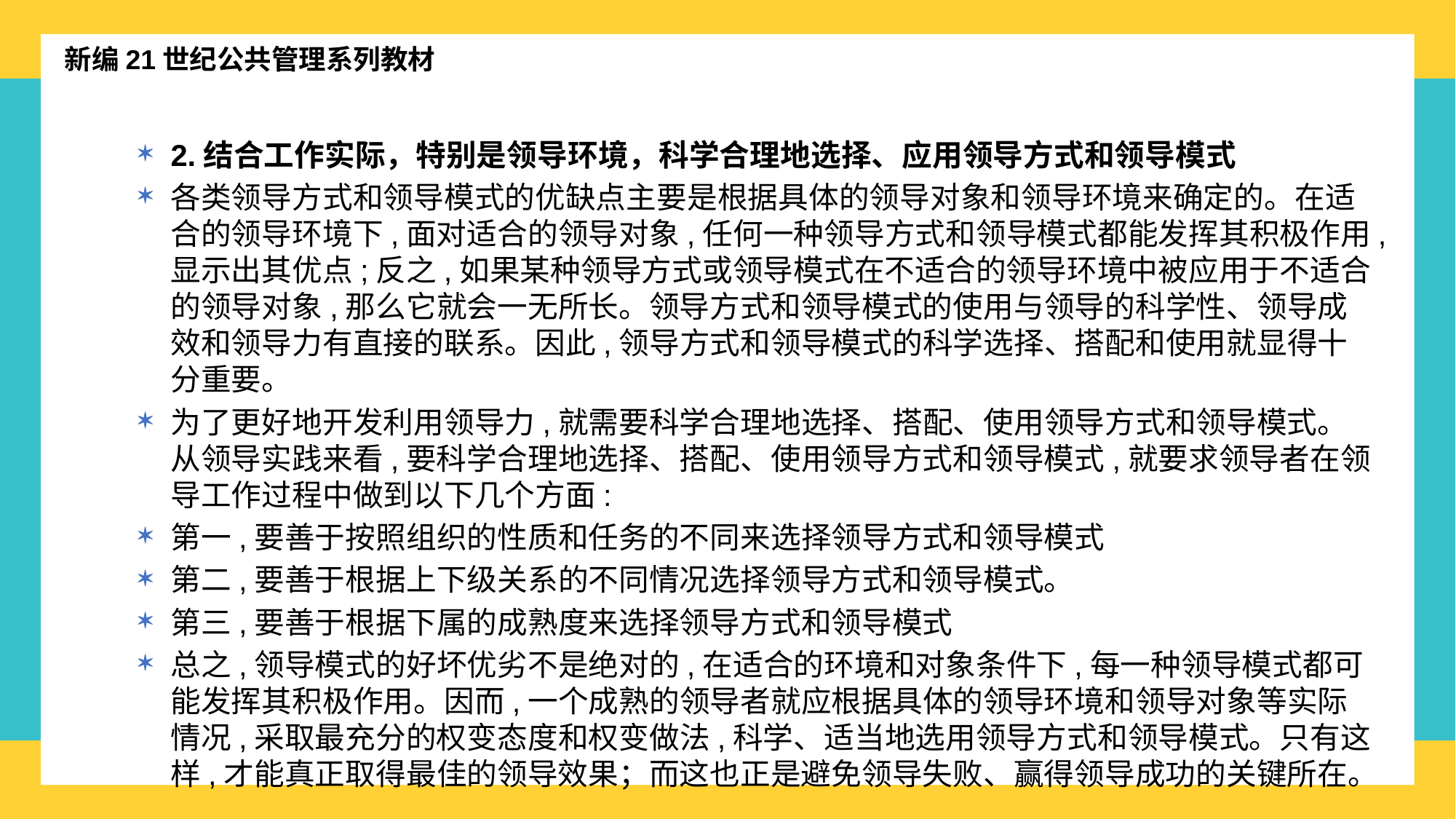

新编21世纪公共管理系列教材
2.结合工作实际，特别是领导环境，科学合理地选择、应用领导方式和领导模式
各类领导方式和领导模式的优缺点主要是根据具体的领导对象和领导环境来确定的。在适合的领导环境下,面对适合的领导对象,任何一种领导方式和领导模式都能发挥其积极作用,显示出其优点;反之,如果某种领导方式或领导模式在不适合的领导环境中被应用于不适合的领导对象,那么它就会一无所长。领导方式和领导模式的使用与领导的科学性、领导成效和领导力有直接的联系。因此,领导方式和领导模式的科学选择、搭配和使用就显得十分重要。
为了更好地开发利用领导力,就需要科学合理地选择、搭配、使用领导方式和领导模式。从领导实践来看,要科学合理地选择、搭配、使用领导方式和领导模式,就要求领导者在领导工作过程中做到以下几个方面:
第一,要善于按照组织的性质和任务的不同来选择领导方式和领导模式
第二,要善于根据上下级关系的不同情况选择领导方式和领导模式。
第三,要善于根据下属的成熟度来选择领导方式和领导模式
总之,领导模式的好坏优劣不是绝对的,在适合的环境和对象条件下,每一种领导模式都可能发挥其积极作用。因而,一个成熟的领导者就应根据具体的领导环境和领导对象等实际情况,采取最充分的权变态度和权变做法,科学、适当地选用领导方式和领导模式。只有这样,才能真正取得最佳的领导效果；而这也正是避免领导失败、赢得领导成功的关键所在。